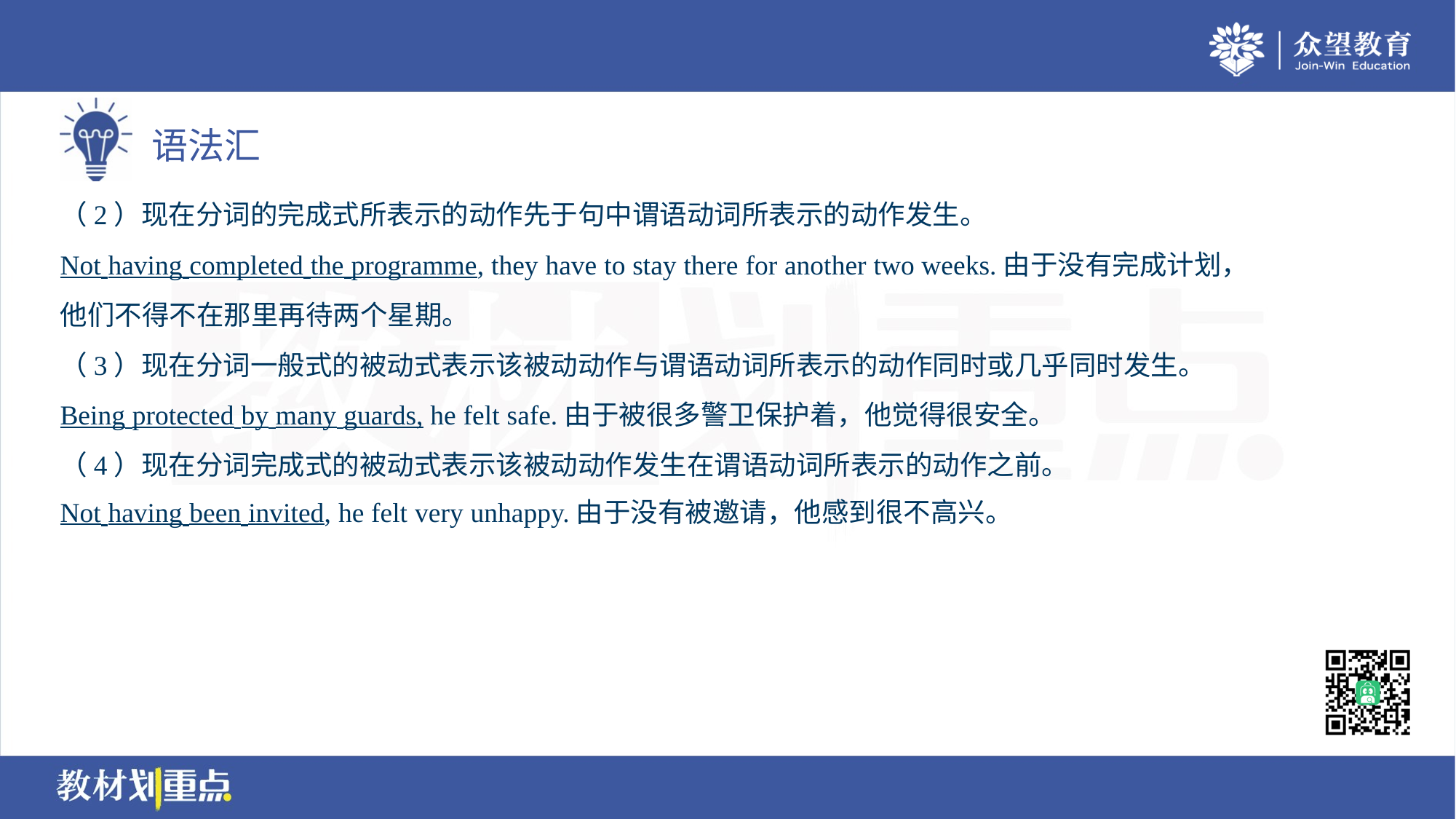

（2）现在分词的完成式所表示的动作先于句中谓语动词所表示的动作发生。
Not having completed the programme, they have to stay there for another two weeks.由于没有完成计划，
他们不得不在那里再待两个星期。
（3）现在分词一般式的被动式表示该被动动作与谓语动词所表示的动作同时或几乎同时发生。
Being protected by many guards, he felt safe.由于被很多警卫保护着，他觉得很安全。
（4）现在分词完成式的被动式表示该被动动作发生在谓语动词所表示的动作之前。
Not having been invited, he felt very unhappy.由于没有被邀请，他感到很不高兴。